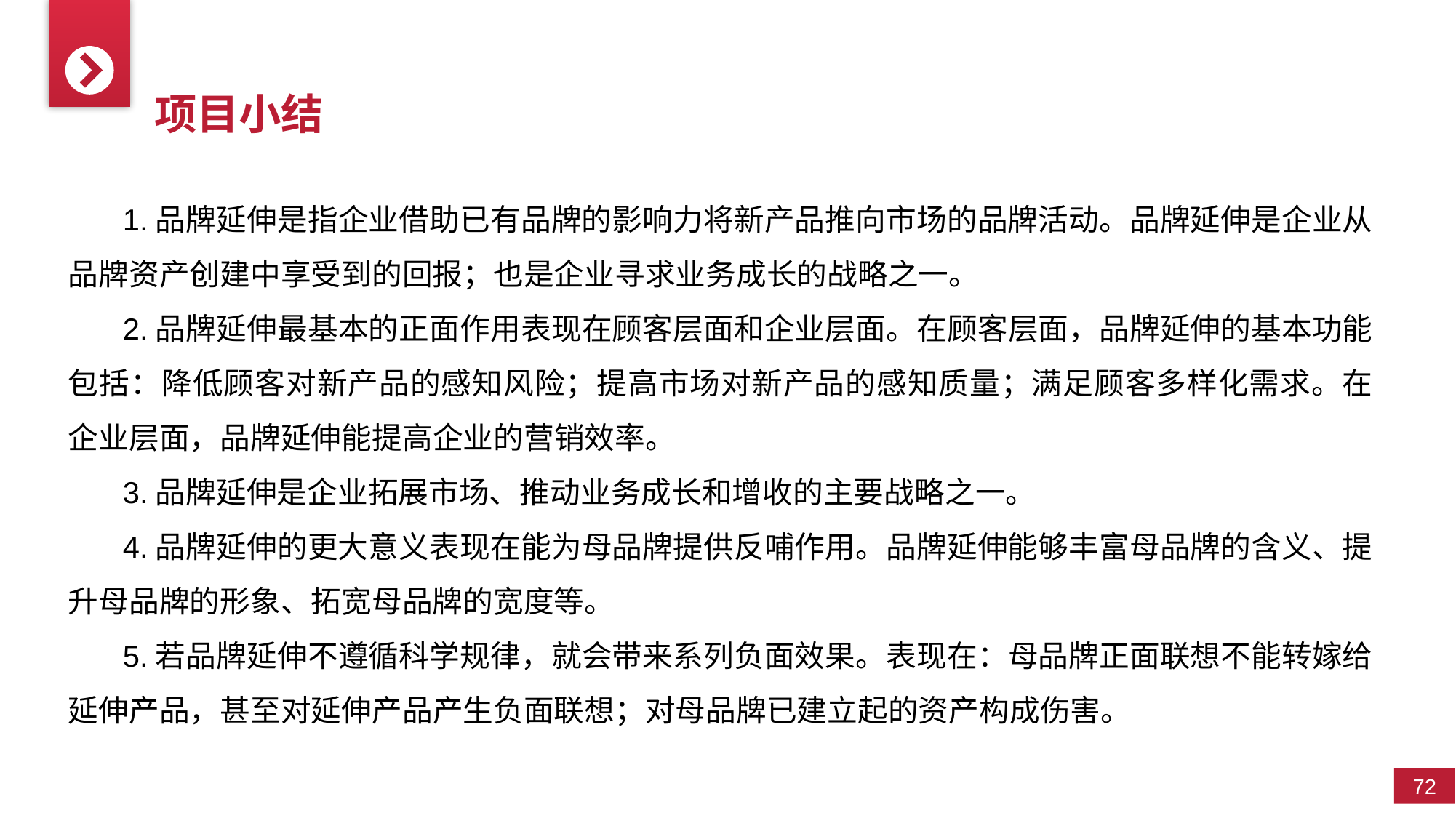

项目小结
1.品牌延伸是指企业借助已有品牌的影响力将新产品推向市场的品牌活动。品牌延伸是企业从品牌资产创建中享受到的回报；也是企业寻求业务成长的战略之一。
2.品牌延伸最基本的正面作用表现在顾客层面和企业层面。在顾客层面，品牌延伸的基本功能包括：降低顾客对新产品的感知风险；提高市场对新产品的感知质量；满足顾客多样化需求。在企业层面，品牌延伸能提高企业的营销效率。
3.品牌延伸是企业拓展市场、推动业务成长和增收的主要战略之一。
4.品牌延伸的更大意义表现在能为母品牌提供反哺作用。品牌延伸能够丰富母品牌的含义、提升母品牌的形象、拓宽母品牌的宽度等。
5.若品牌延伸不遵循科学规律，就会带来系列负面效果。表现在：母品牌正面联想不能转嫁给延伸产品，甚至对延伸产品产生负面联想；对母品牌已建立起的资产构成伤害。